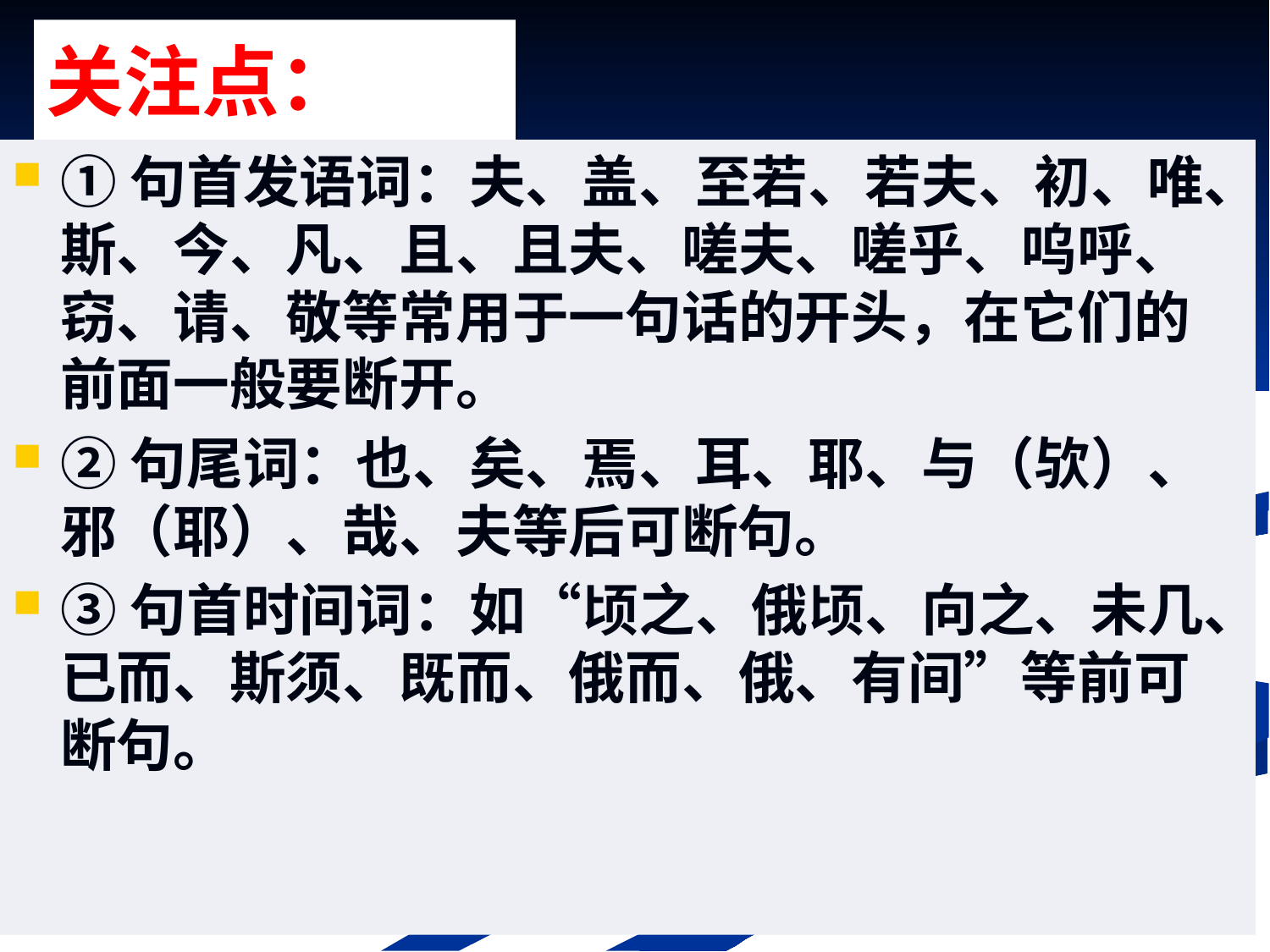

# 关注点：
①句首发语词：夫、盖、至若、若夫、初、唯、斯、今、凡、且、且夫、嗟夫、嗟乎、呜呼、窃、请、敬等常用于一句话的开头，在它们的前面一般要断开。
②句尾词：也、矣、焉、耳、耶、与（欤）、邪（耶）、哉、夫等后可断句。
③句首时间词：如“顷之、俄顷、向之、未几、已而、斯须、既而、俄而、俄、有间”等前可断句。